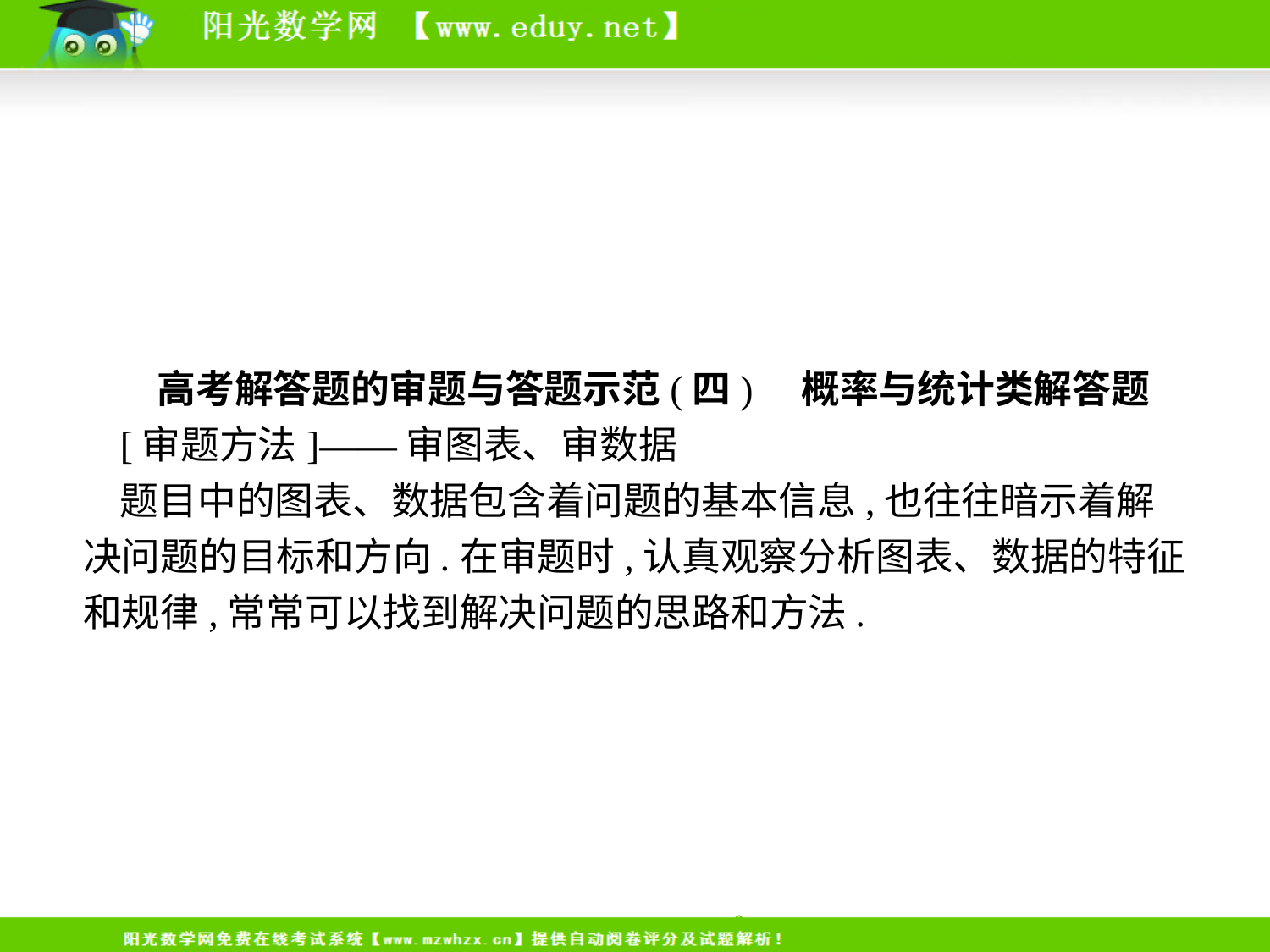

高考解答题的审题与答题示范(四)　概率与统计类解答题
[审题方法]——审图表、审数据
题目中的图表、数据包含着问题的基本信息,也往往暗示着解决问题的目标和方向.在审题时,认真观察分析图表、数据的特征和规律,常常可以找到解决问题的思路和方法.